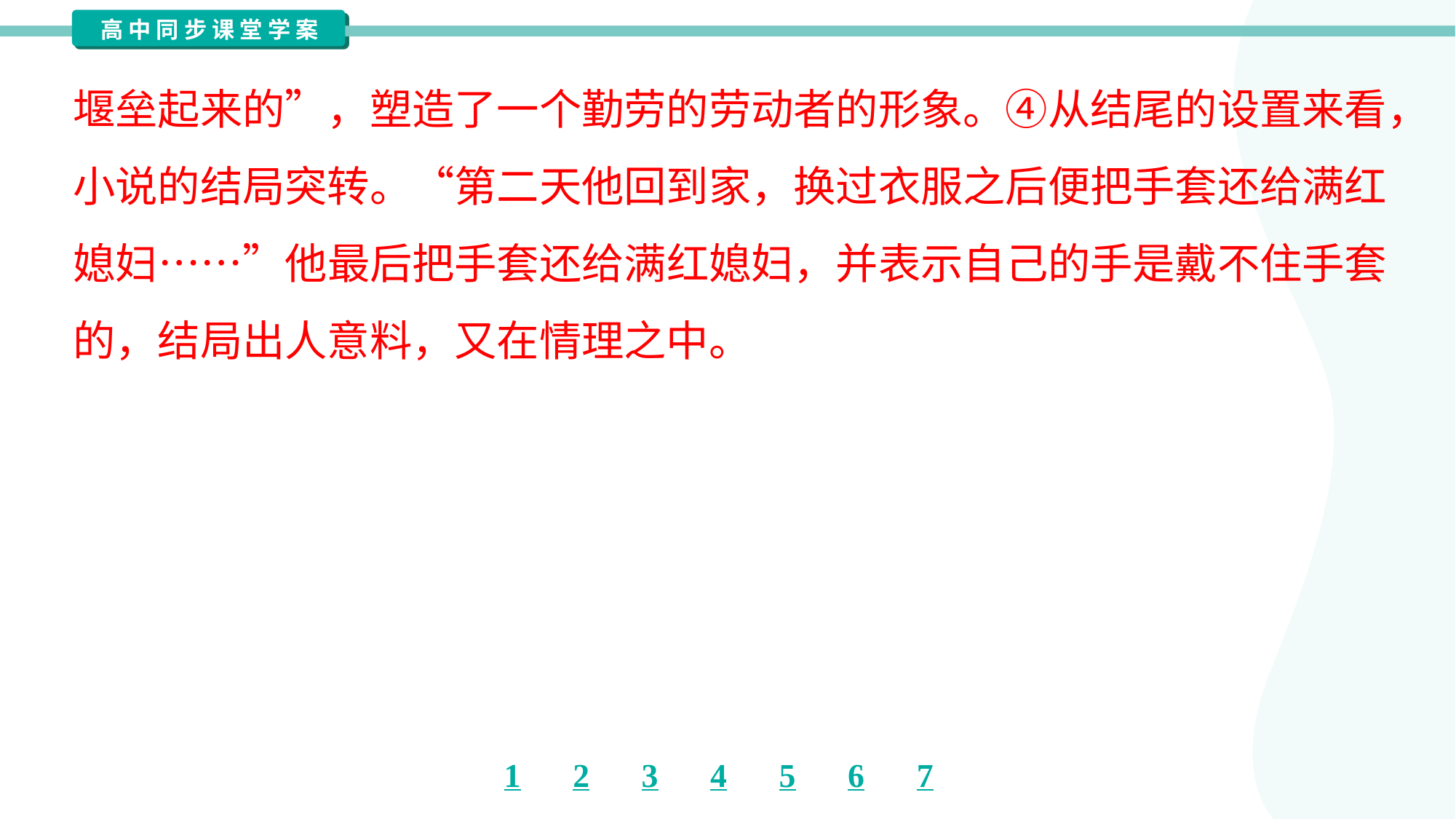

堰垒起来的”，塑造了一个勤劳的劳动者的形象。④从结尾的设置来看，
小说的结局突转。“第二天他回到家，换过衣服之后便把手套还给满红
媳妇……”他最后把手套还给满红媳妇，并表示自己的手是戴不住手套
的，结局出人意料，又在情理之中。